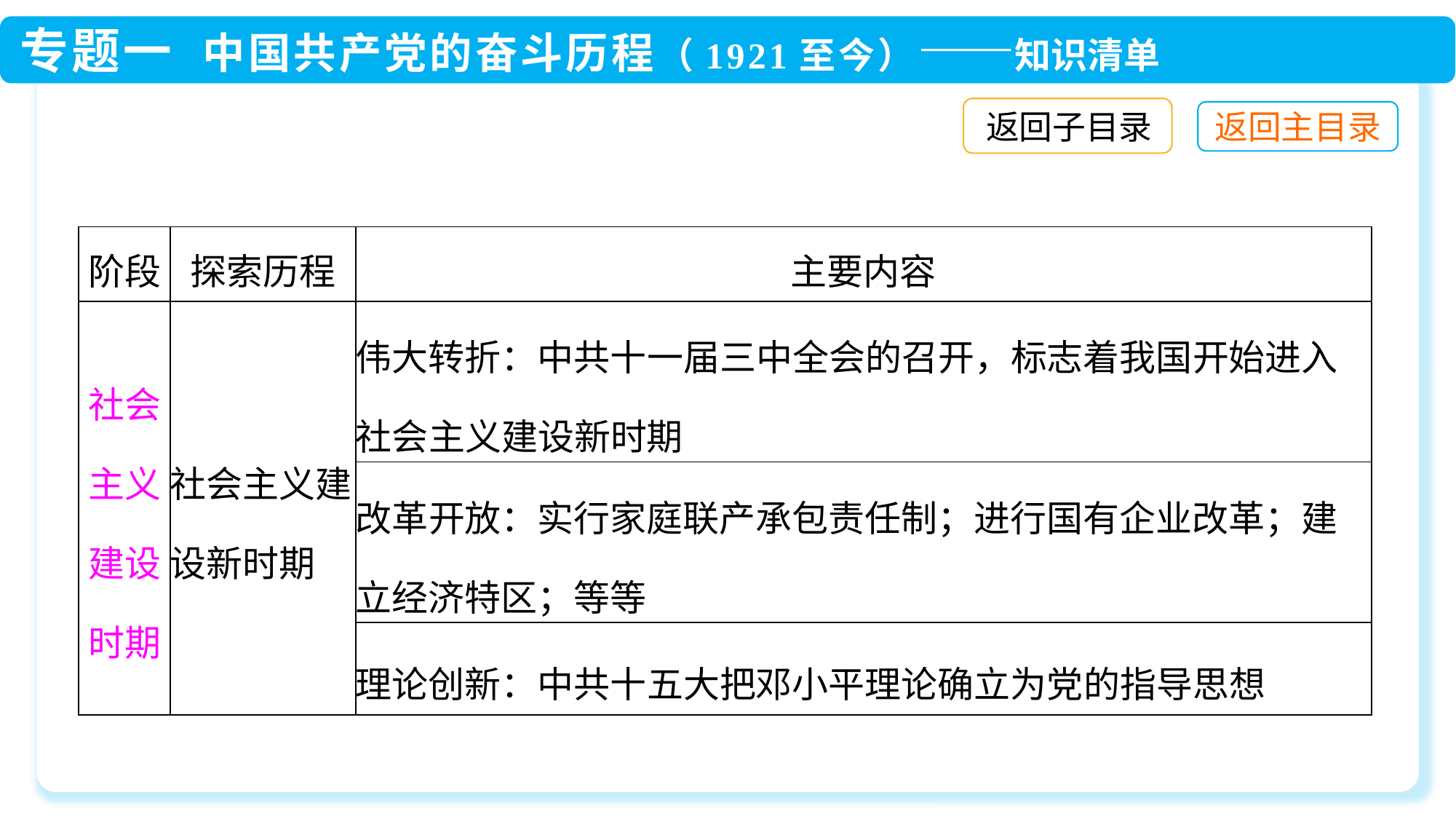

返回子目录
| 阶段 | 探索历程 | 主要内容 |
| --- | --- | --- |
| 社会主义建设时期 | 社会主义建设新时期 | 伟大转折：中共十一届三中全会的召开，标志着我国开始进入社会主义建设新时期 |
|  |  | 改革开放：实行家庭联产承包责任制；进行国有企业改革；建立经济特区；等等 |
|  |  | 理论创新：中共十五大把邓小平理论确立为党的指导思想 |